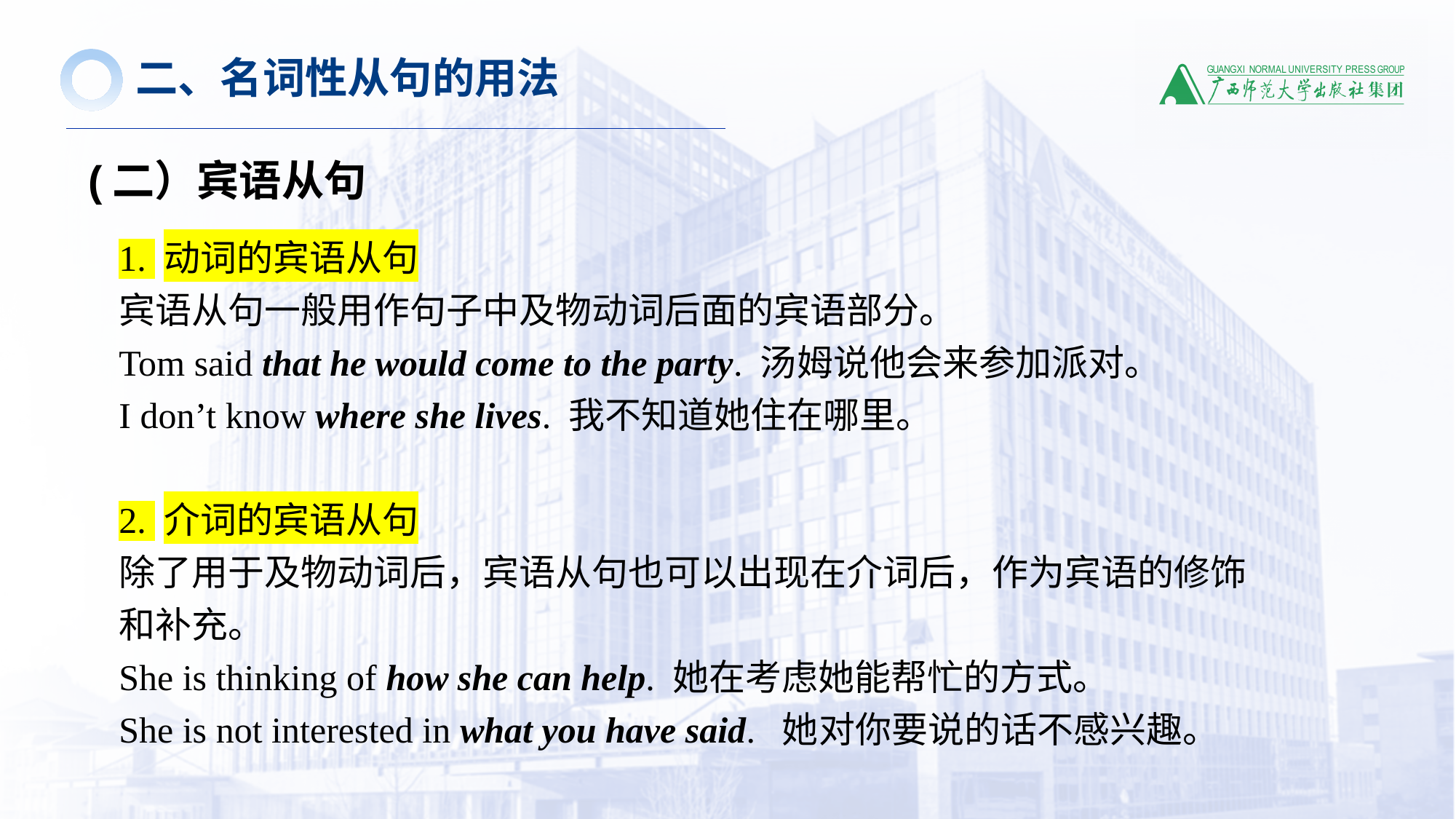

二、名词性从句的用法

(二）宾语从句
1. 动词的宾语从句
宾语从句一般用作句子中及物动词后面的宾语部分。
Tom said that he would come to the party. 汤姆说他会来参加派对。
I don’t know where she lives. 我不知道她住在哪里。

2. 介词的宾语从句
除了用于及物动词后，宾语从句也可以出现在介词后，作为宾语的修饰和补充。
She is thinking of how she can help. 她在考虑她能帮忙的方式。
She is not interested in what you have said.  她对你要说的话不感兴趣。